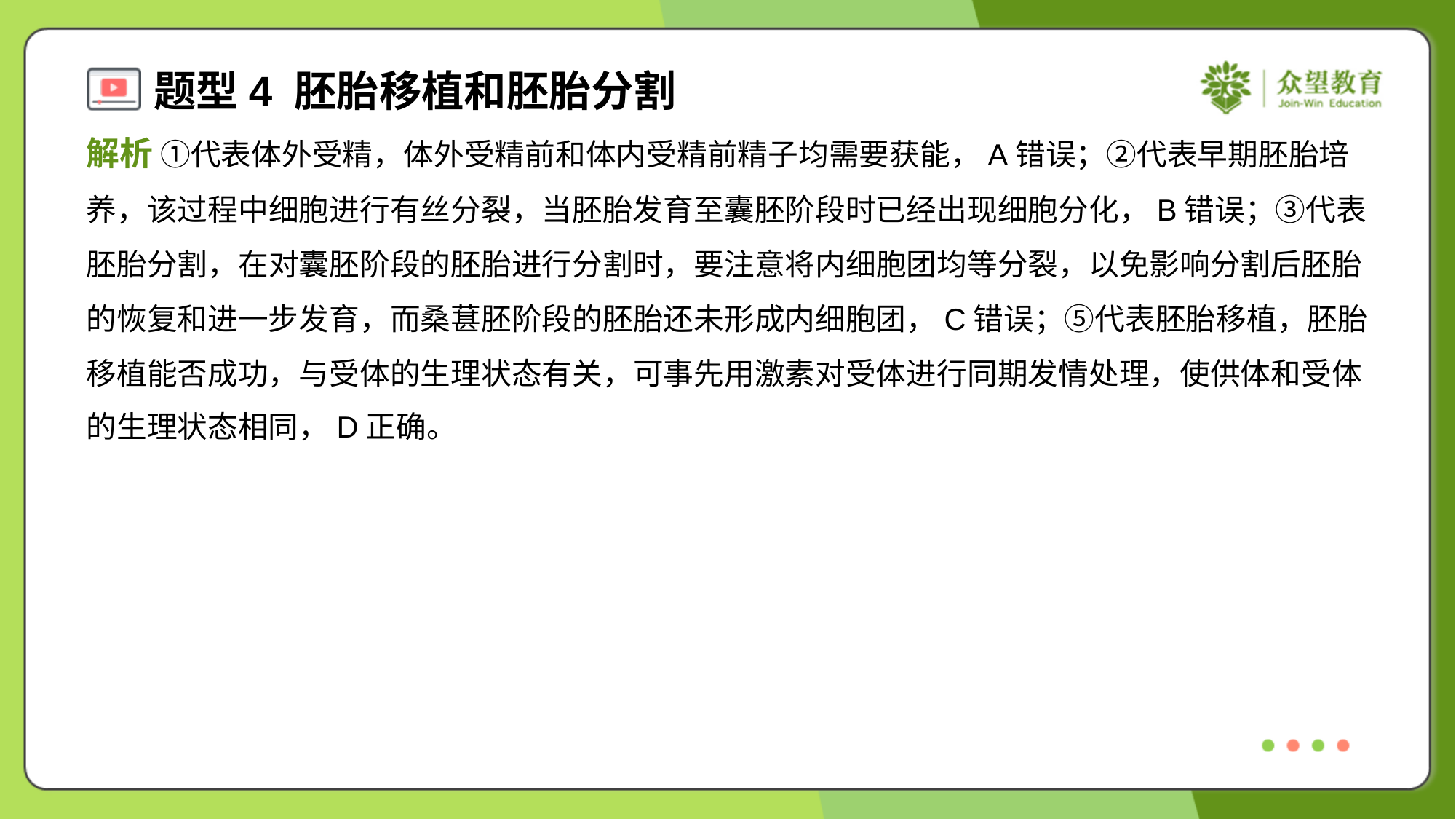

解析 ①代表体外受精，体外受精前和体内受精前精子均需要获能，A错误；②代表早期胚胎培
养，该过程中细胞进行有丝分裂，当胚胎发育至囊胚阶段时已经出现细胞分化，B错误；③代表
胚胎分割，在对囊胚阶段的胚胎进行分割时，要注意将内细胞团均等分裂，以免影响分割后胚胎
的恢复和进一步发育，而桑葚胚阶段的胚胎还未形成内细胞团，C错误；⑤代表胚胎移植，胚胎
移植能否成功，与受体的生理状态有关，可事先用激素对受体进行同期发情处理，使供体和受体
的生理状态相同，D正确。